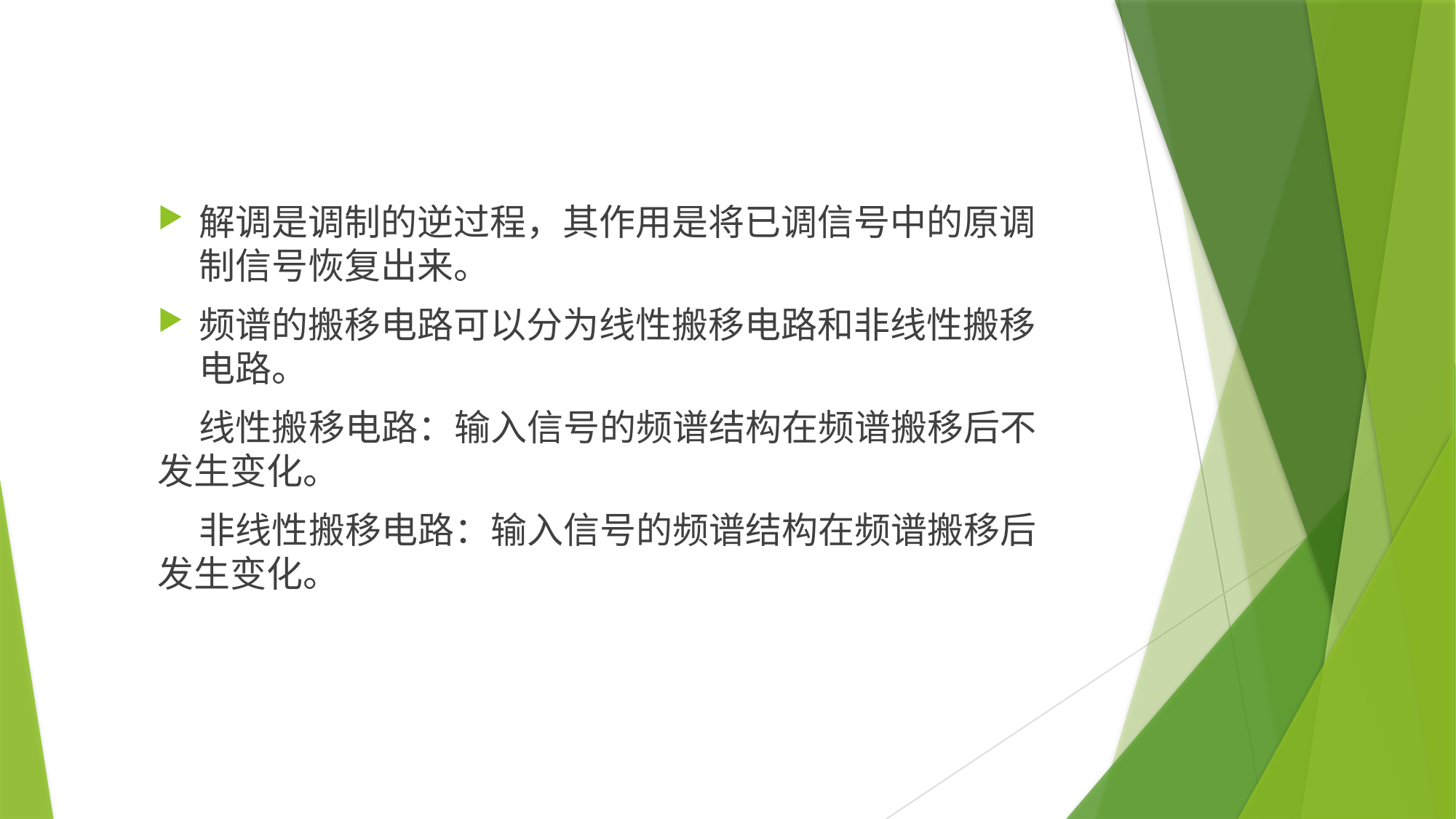

解调是调制的逆过程，其作用是将已调信号中的原调制信号恢复出来。
频谱的搬移电路可以分为线性搬移电路和非线性搬移电路。
    线性搬移电路：输入信号的频谱结构在频谱搬移后不发生变化。
    非线性搬移电路：输入信号的频谱结构在频谱搬移后发生变化。